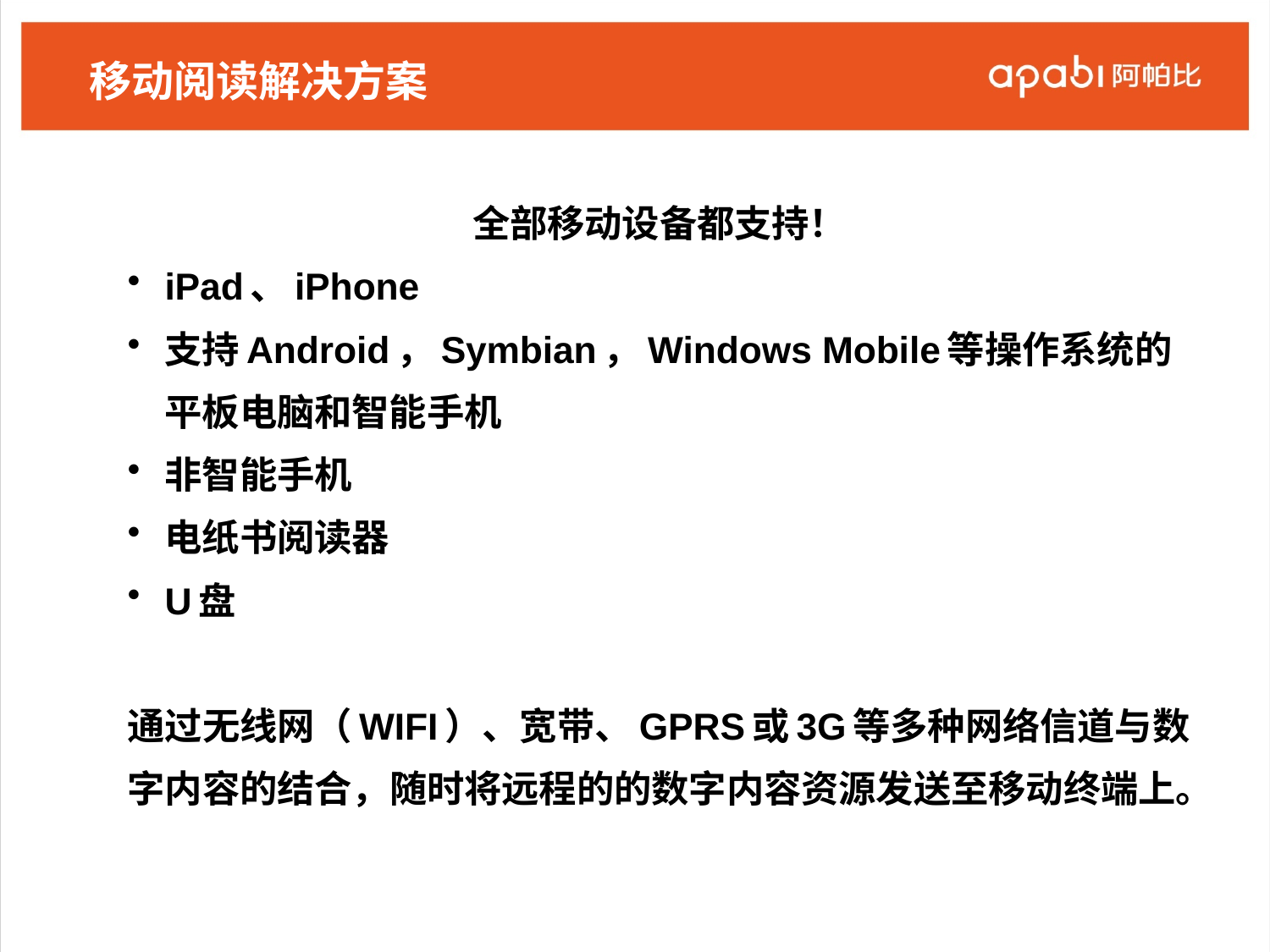

# 移动阅读解决方案
全部移动设备都支持！
iPad、iPhone
支持Android，Symbian，Windows Mobile等操作系统的平板电脑和智能手机
非智能手机
电纸书阅读器
U盘

通过无线网（WIFI）、宽带、GPRS或3G等多种网络信道与数字内容的结合，随时将远程的的数字内容资源发送至移动终端上。